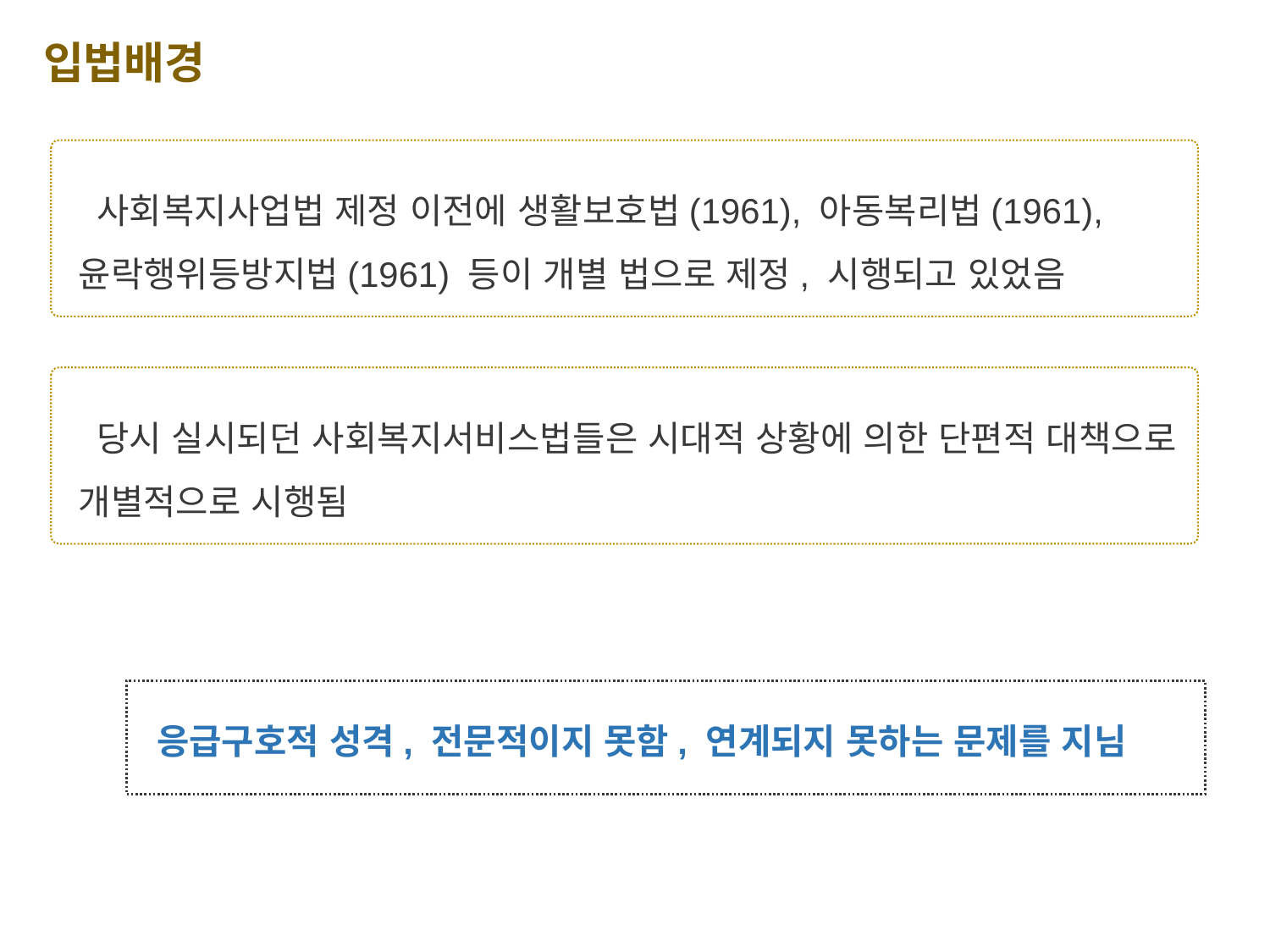

입법배경
 사회복지사업법 제정 이전에 생활보호법(1961), 아동복리법(1961), 윤락행위등방지법(1961) 등이 개별 법으로 제정, 시행되고 있었음
 당시 실시되던 사회복지서비스법들은 시대적 상황에 의한 단편적 대책으로 개별적으로 시행됨

응급구호적 성격, 전문적이지 못함, 연계되지 못하는 문제를 지님